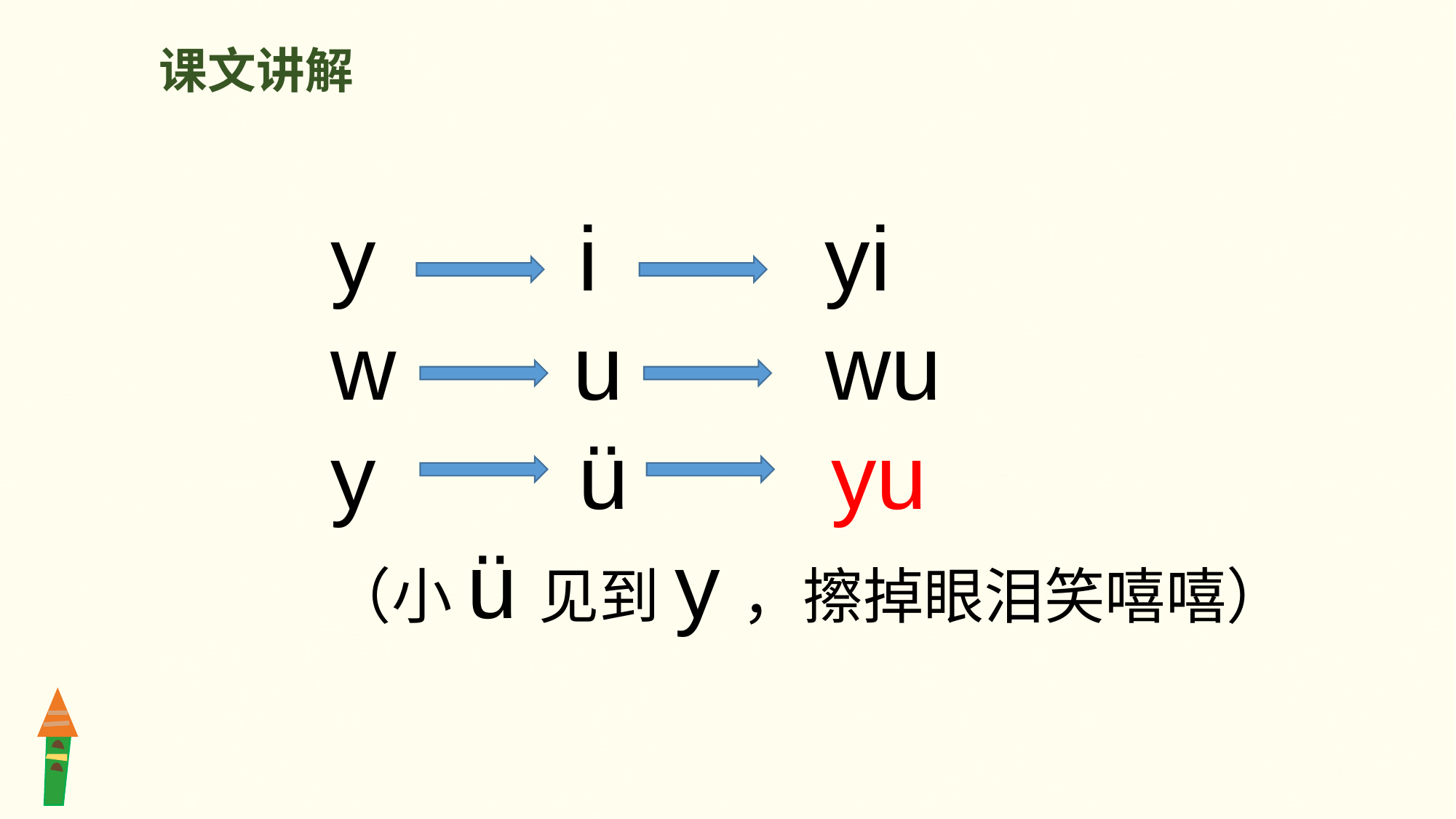

课文讲解
y        i         yi
w       u        wu
y        ü        yu
（小ü见到y，擦掉眼泪笑嘻嘻）